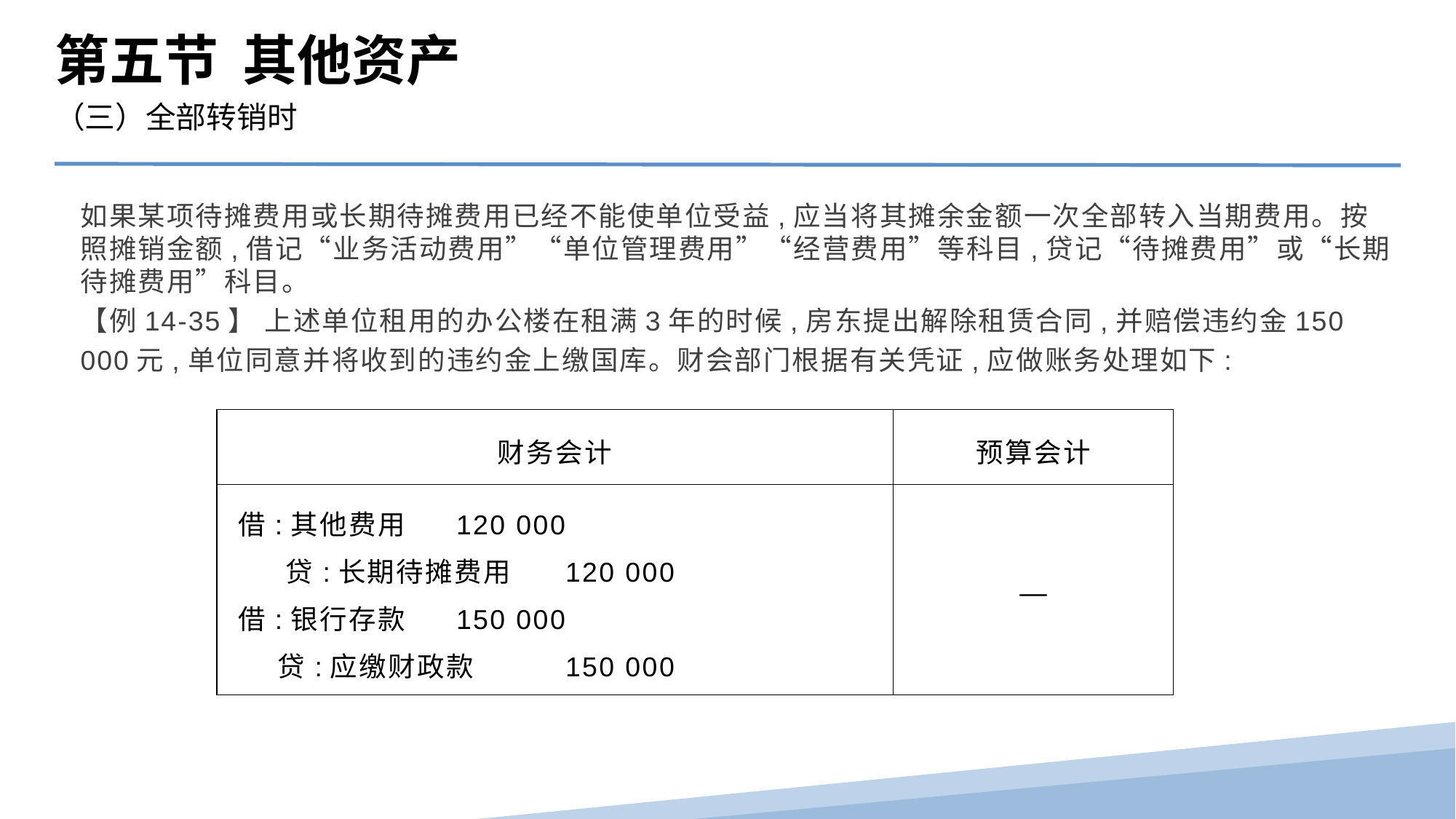

第五节  其他资产
（三）全部转销时
如果某项待摊费用或长期待摊费用已经不能使单位受益,应当将其摊余金额一次全部转入当期费用。按照摊销金额,借记“业务活动费用”“单位管理费用”“经营费用”等科目,贷记“待摊费用”或“长期待摊费用”科目。
【例14-35】 上述单位租用的办公楼在租满3年的时候,房东提出解除租赁合同,并赔偿违约金150 000元,单位同意并将收到的违约金上缴国库。财会部门根据有关凭证,应做账务处理如下:
| 财务会计 | 预算会计 |
| --- | --- |
| 借:其他费用 120 000 贷:长期待摊费用 120 000 借:银行存款 150 000 贷:应缴财政款 150 000 | — |